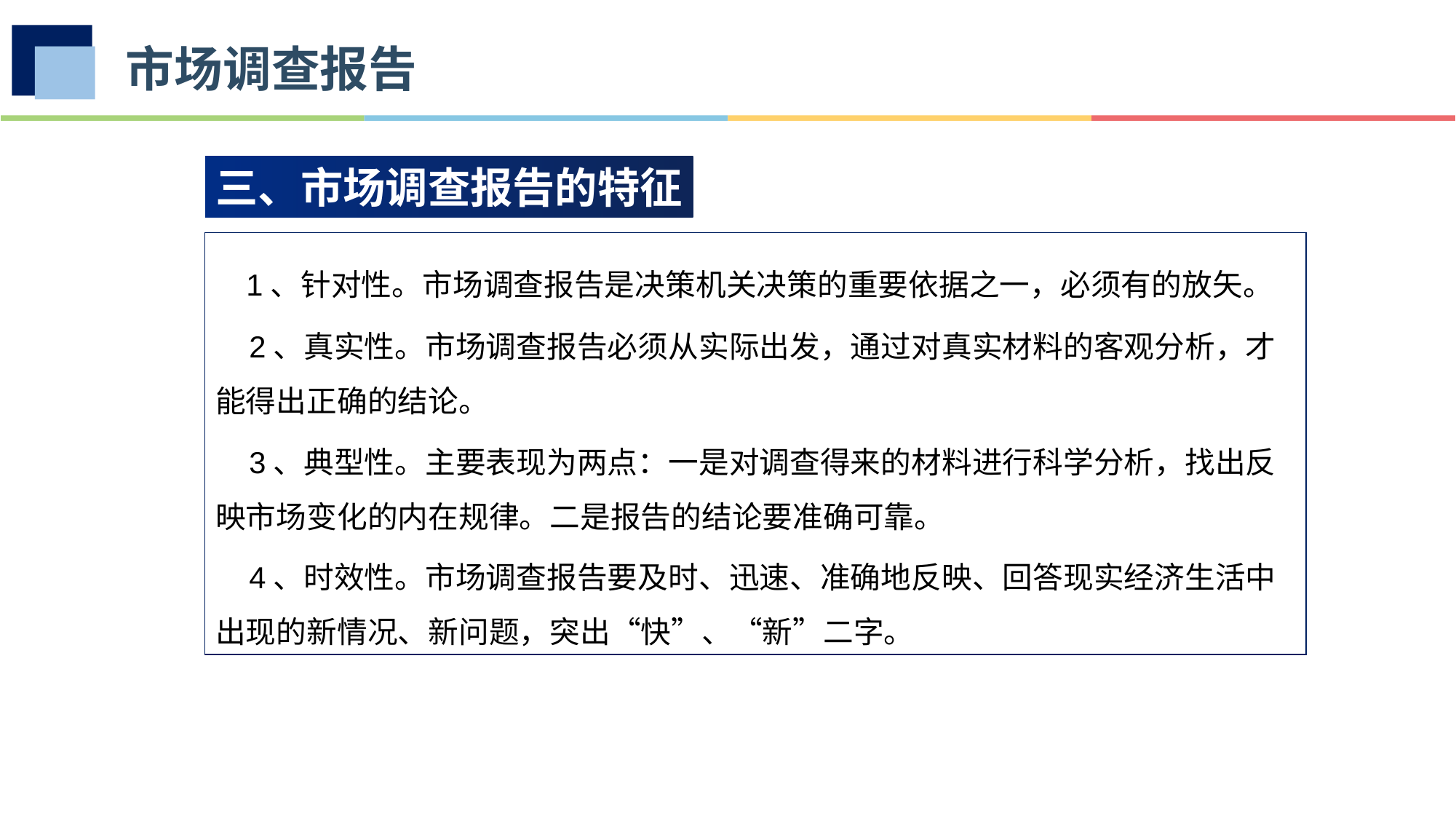

市场调查报告

三、市场调查报告的特征
   1、针对性。市场调查报告是决策机关决策的重要依据之一，必须有的放矢。
    2、真实性。市场调查报告必须从实际出发，通过对真实材料的客观分析，才能得出正确的结论。
    3、典型性。主要表现为两点：一是对调查得来的材料进行科学分析，找出反映市场变化的内在规律。二是报告的结论要准确可靠。
    4、时效性。市场调查报告要及时、迅速、准确地反映、回答现实经济生活中出现的新情况、新问题，突出“快”、“新”二字。